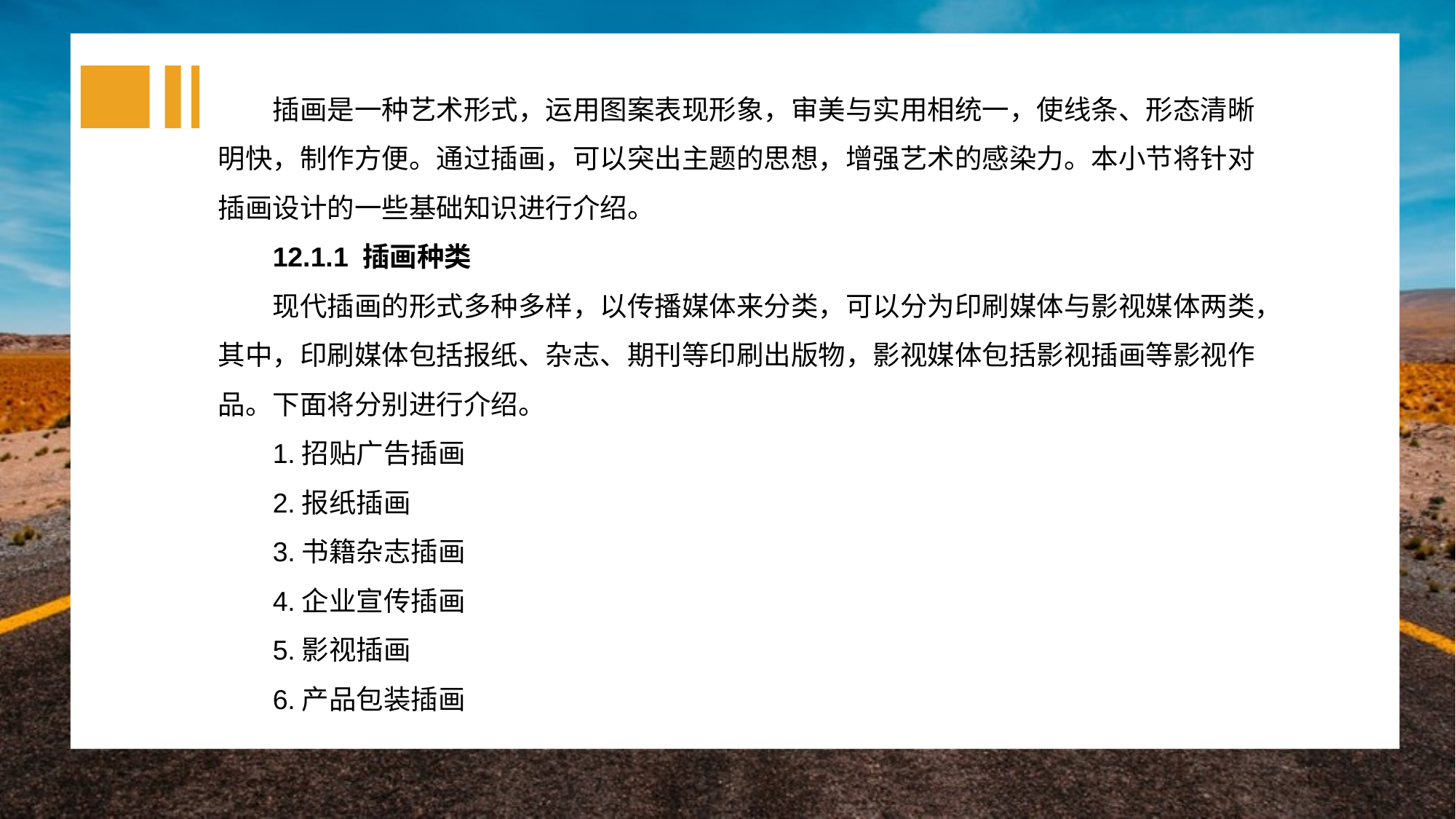

插画是一种艺术形式，运用图案表现形象，审美与实用相统一，使线条、形态清晰明快，制作方便。通过插画，可以突出主题的思想，增强艺术的感染力。本小节将针对插画设计的一些基础知识进行介绍。
12.1.1 插画种类
现代插画的形式多种多样，以传播媒体来分类，可以分为印刷媒体与影视媒体两类，其中，印刷媒体包括报纸、杂志、期刊等印刷出版物，影视媒体包括影视插画等影视作品。下面将分别进行介绍。
1.招贴广告插画
2.报纸插画
3.书籍杂志插画
4.企业宣传插画
5.影视插画
6.产品包装插画